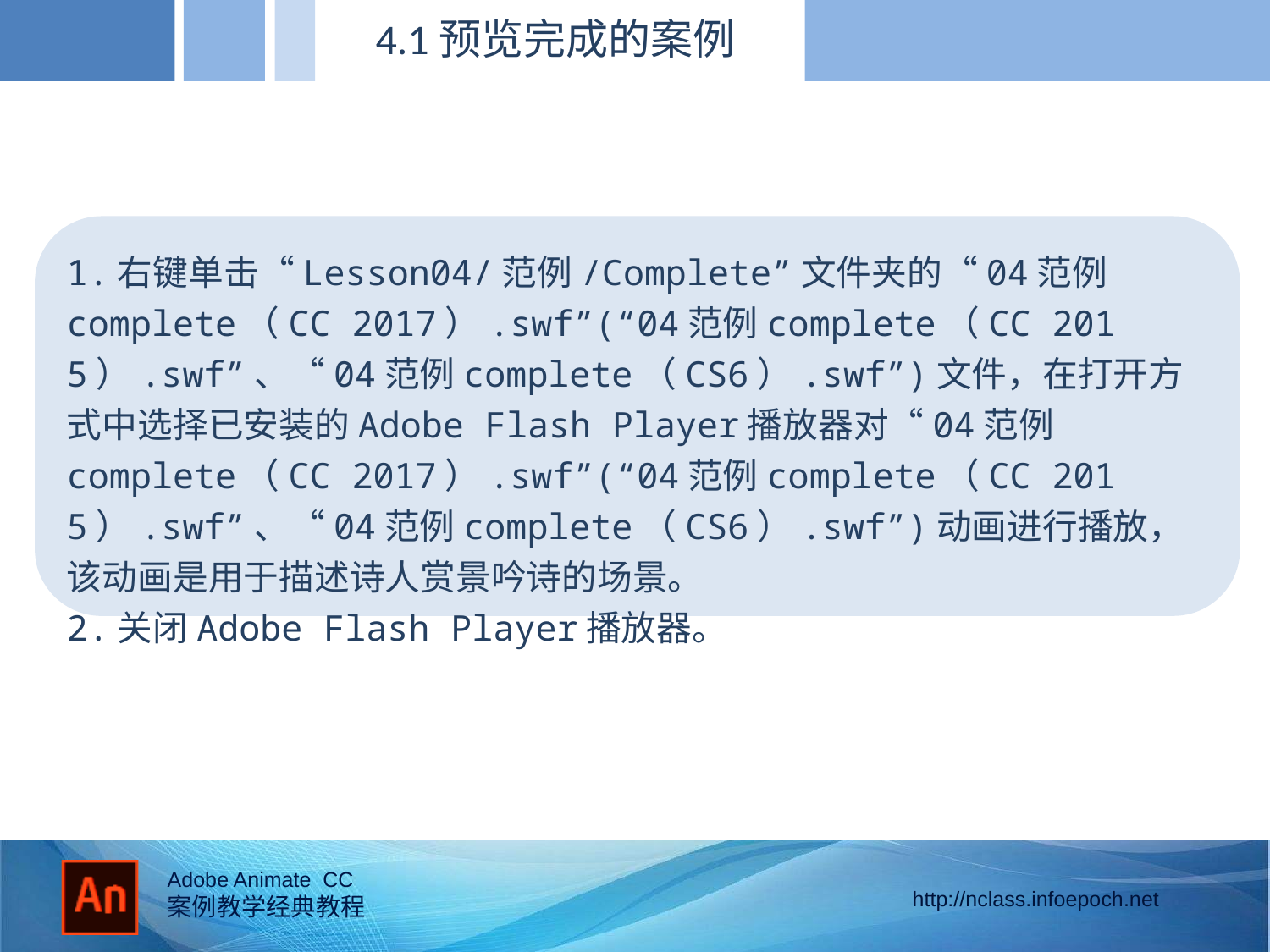

4.1预览完成的案例
1.右键单击“Lesson04/范例/Complete”文件夹的“04范例complete（CC 2017）.swf”(“04范例complete（CC 2015）.swf”、“04范例complete（CS6）.swf”)文件，在打开方式中选择已安装的Adobe Flash Player播放器对“04范例complete（CC 2017）.swf”(“04范例complete（CC 2015）.swf”、“04范例complete（CS6）.swf”)动画进行播放，该动画是用于描述诗人赏景吟诗的场景。
2.关闭Adobe Flash Player播放器。